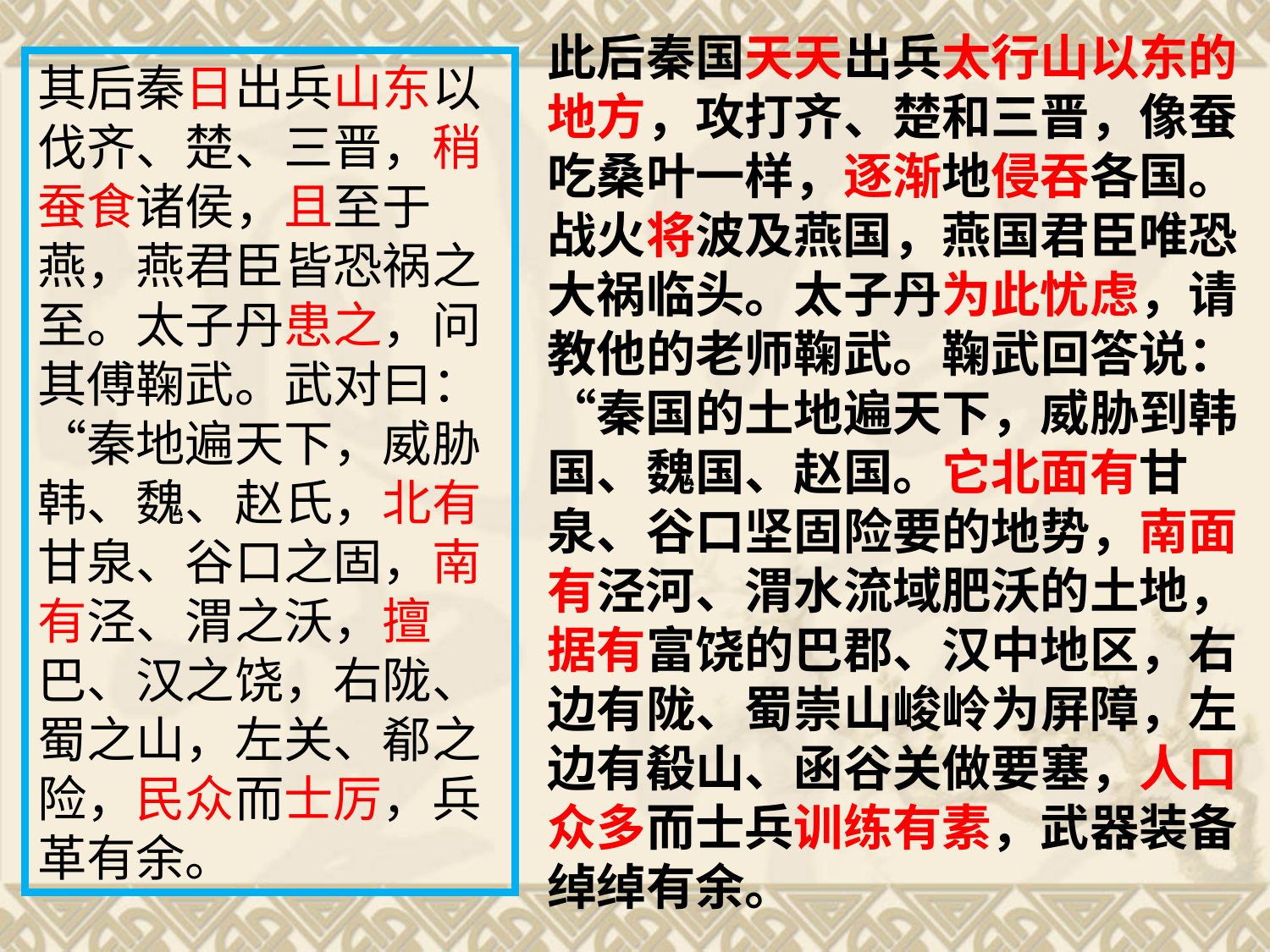

此后秦国天天出兵太行山以东的地方，攻打齐、楚和三晋，像蚕吃桑叶一样，逐渐地侵吞各国。战火将波及燕国，燕国君臣唯恐大祸临头。太子丹为此忧虑，请教他的老师鞠武。鞠武回答说：“秦国的土地遍天下，威胁到韩国、魏国、赵国。它北面有甘泉、谷口坚固险要的地势，南面有泾河、渭水流域肥沃的土地，据有富饶的巴郡、汉中地区，右边有陇、蜀崇山峻岭为屏障，左边有殽山、函谷关做要塞，人口众多而士兵训练有素，武器装备绰绰有余。
其后秦日出兵山东以伐齐、楚、三晋，稍蚕食诸侯，且至于燕，燕君臣皆恐祸之至。太子丹患之，问其傅鞠武。武对曰：“秦地遍天下，威胁韩、魏、赵氏，北有甘泉、谷口之固，南有泾、渭之沃，擅巴、汉之饶，右陇、蜀之山，左关、郩之险，民众而士厉，兵革有余。